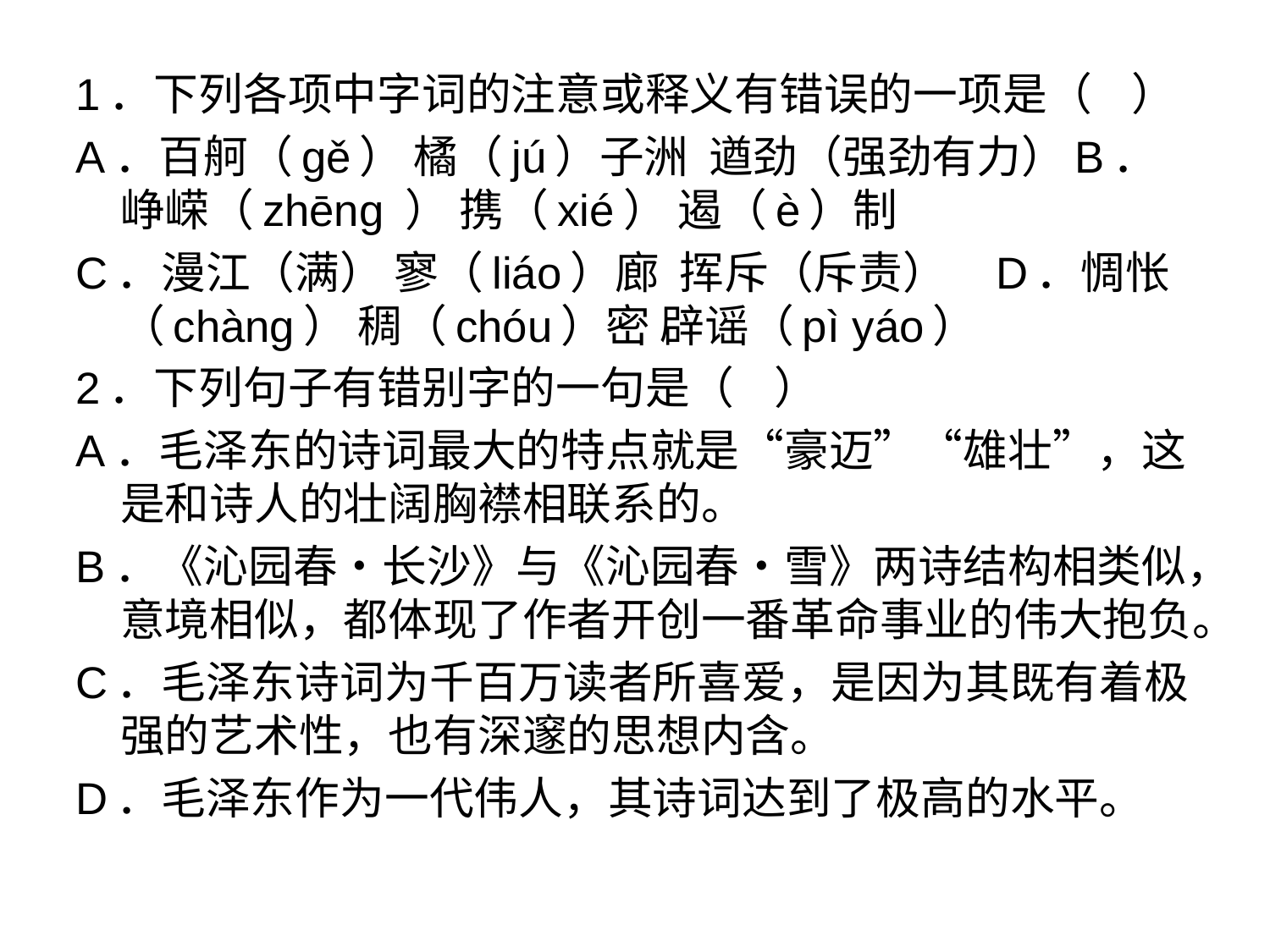

#
1．下列各项中字词的注意或释义有错误的一项是（    ）
A．百舸（gě） 橘（jú）子洲  遒劲（强劲有力）B．峥嵘（zhēng ） 携（xié） 遏（è）制
C．漫江（满） 寥（liáo）廊  挥斥（斥责）    D．惆怅（chàng） 稠（chóu）密 辟谣（pì yáo）
2．下列句子有错别字的一句是（    ）
A．毛泽东的诗词最大的特点就是“豪迈”“雄壮”，这是和诗人的壮阔胸襟相联系的。
B．《沁园春•长沙》与《沁园春•雪》两诗结构相类似，意境相似，都体现了作者开创一番革命事业的伟大抱负。
C．毛泽东诗词为千百万读者所喜爱，是因为其既有着极强的艺术性，也有深邃的思想内含。
D．毛泽东作为一代伟人，其诗词达到了极高的水平。